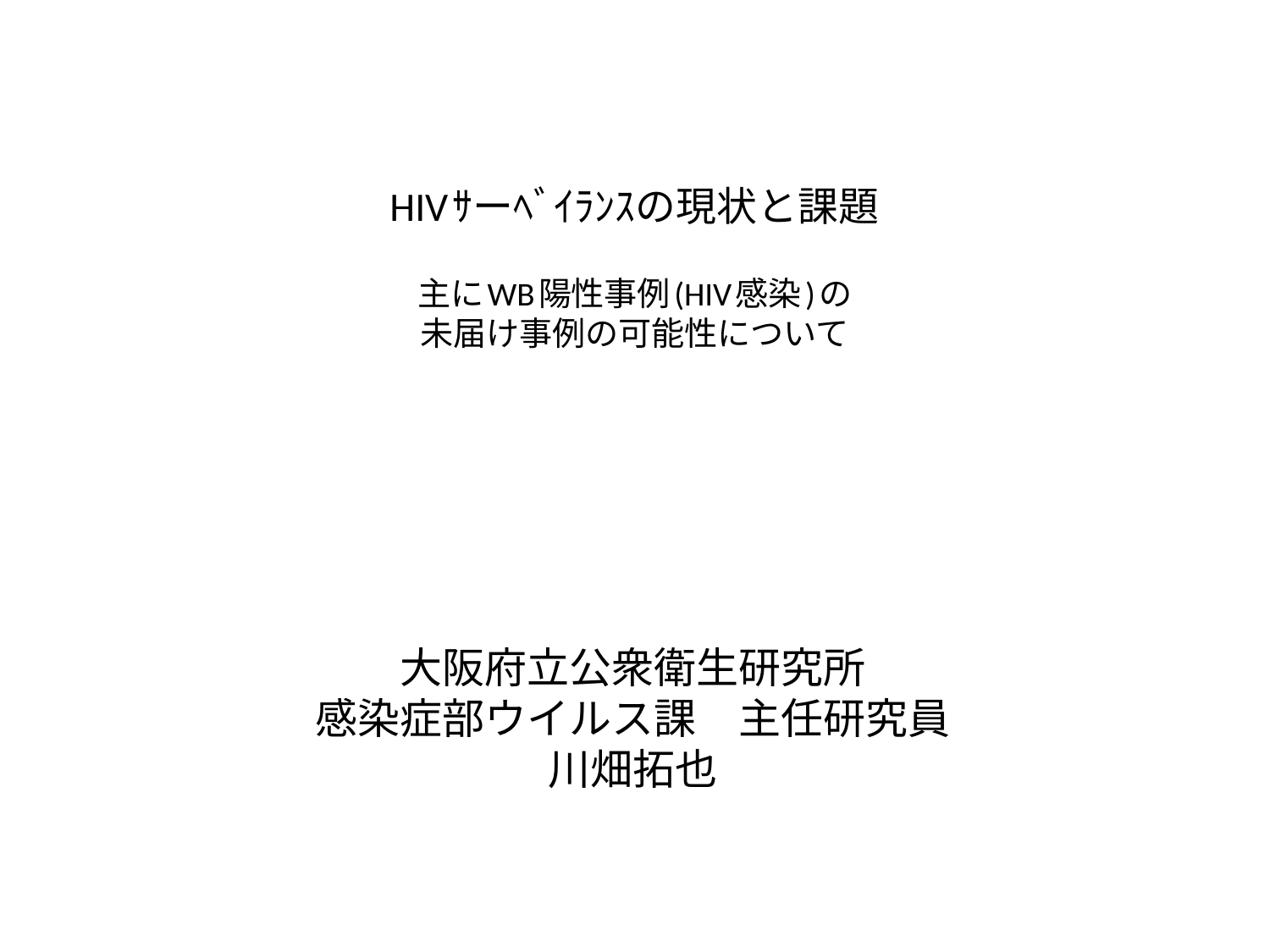

# HIVｻーﾍﾞｲﾗﾝｽの現状と課題 主にWB陽性事例(HIV感染)の 未届け事例の可能性について
大阪府立公衆衛生研究所
感染症部ウイルス課　主任研究員
川畑拓也